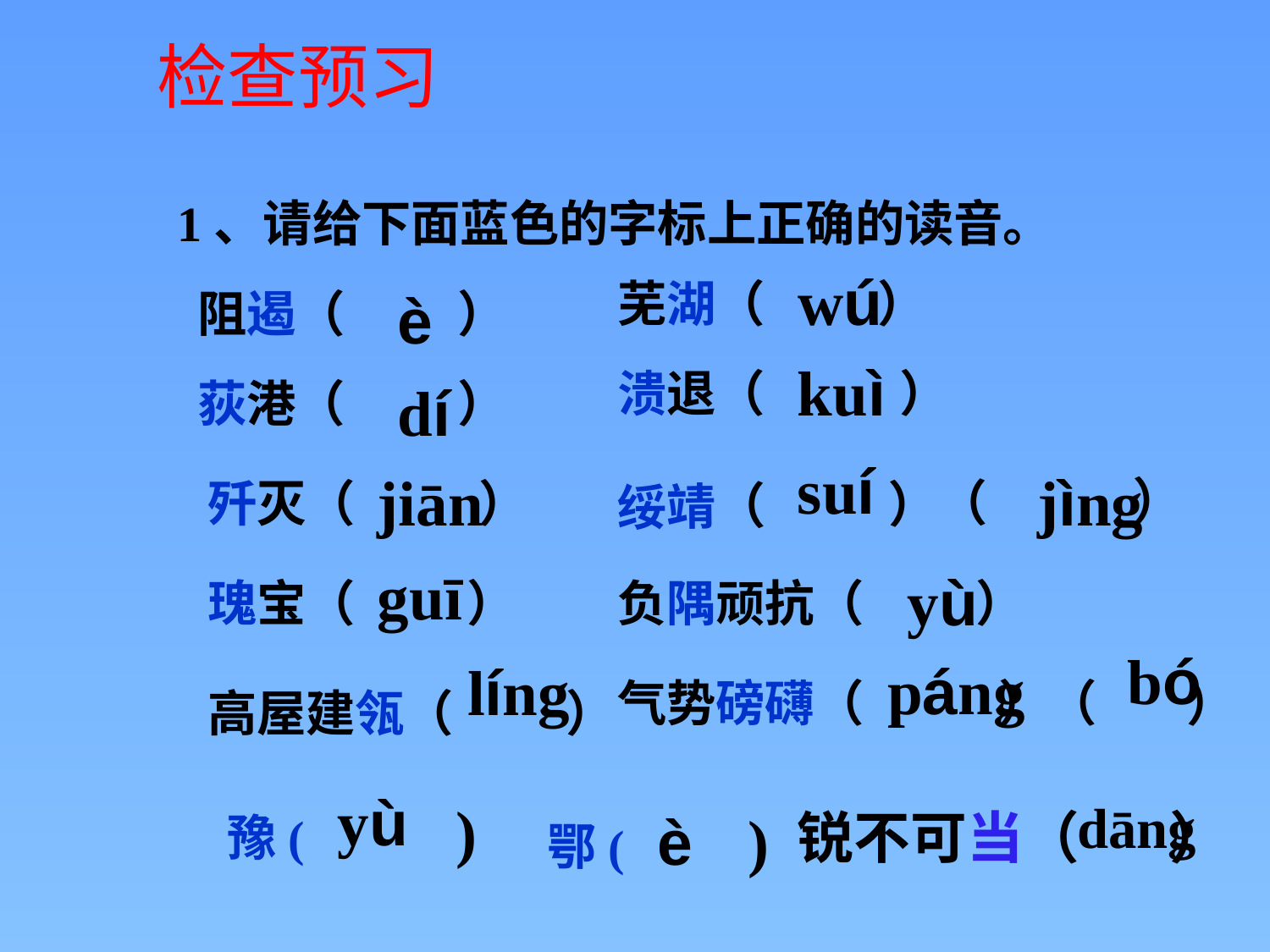

检查预习
1、请给下面蓝色的字标上正确的读音。
wú
芜湖（          ）
è
阻遏（          ）
kuì
溃退（            ）
荻港（          ）
dí
suí
jiān
jìng
歼灭（           ）
绥靖（           ）（             ）
guī
yù
瑰宝（          ）
负隅顽抗（          ）
bó
páng
líng
气势磅礴（            ）（        ）
高屋建瓴（          ）
yù
豫(            )
dāng
鄂(          )
è
锐不可当（       ）